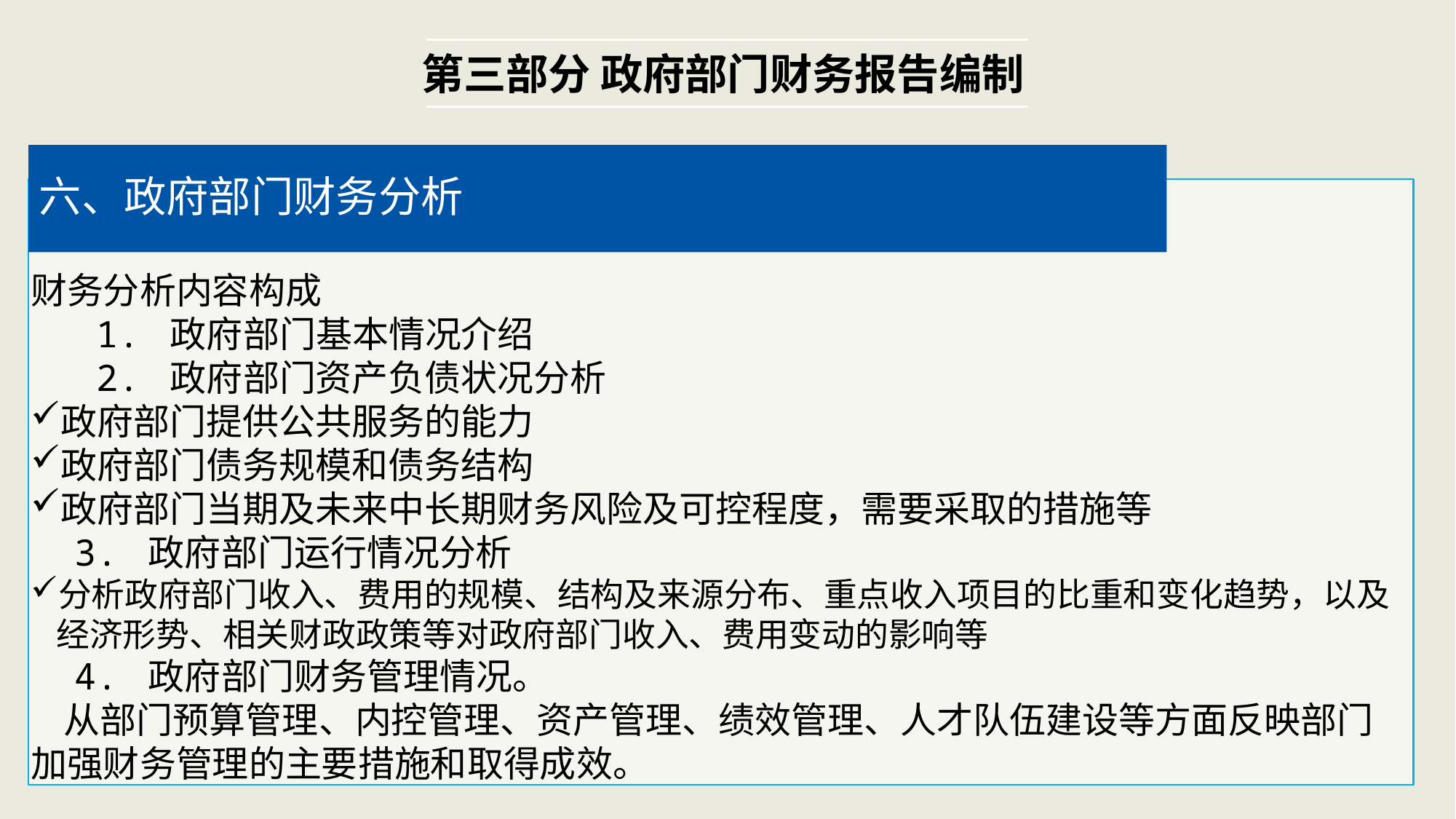

第三部分 政府部门财务报告编制

六、政府部门财务分析

财务分析内容构成
   1. 政府部门基本情况介绍
   2. 政府部门资产负债状况分析
政府部门提供公共服务的能力
政府部门债务规模和债务结构
政府部门当期及未来中长期财务风险及可控程度，需要采取的措施等
  3. 政府部门运行情况分析
分析政府部门收入、费用的规模、结构及来源分布、重点收入项目的比重和变化趋势，以及经济形势、相关财政政策等对政府部门收入、费用变动的影响等
  4. 政府部门财务管理情况。
   从部门预算管理、内控管理、资产管理、绩效管理、人才队伍建设等方面反映部门加强财务管理的主要措施和取得成效。

113